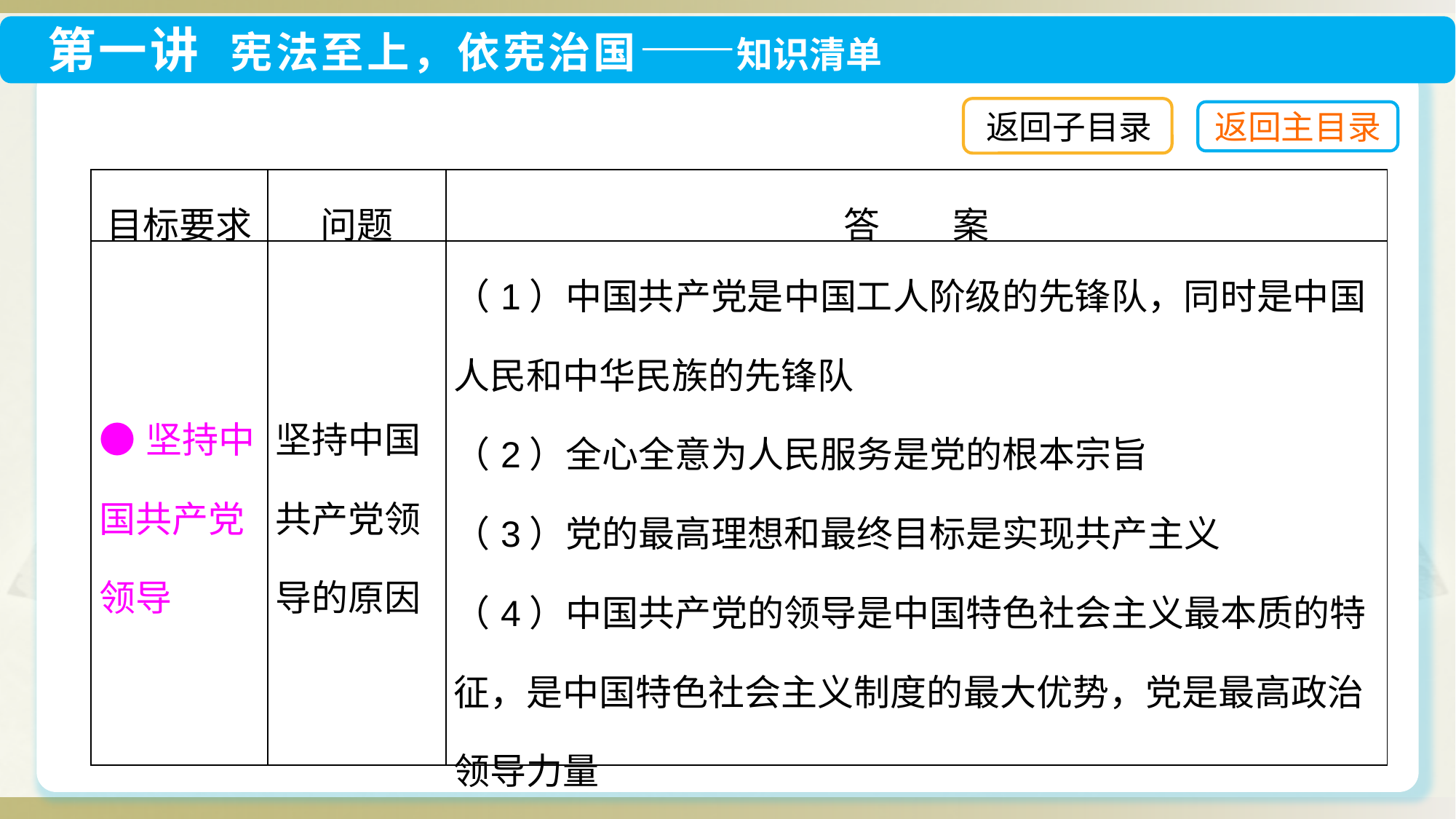

返回子目录
| 目标要求 | 问题 | 答　　案 |
| --- | --- | --- |
| ●坚持中国共产党领导 | 坚持中国共产党领导的原因 | （1）中国共产党是中国工人阶级的先锋队，同时是中国人民和中华民族的先锋队 （2）全心全意为人民服务是党的根本宗旨 （3）党的最高理想和最终目标是实现共产主义 （4）中国共产党的领导是中国特色社会主义最本质的特征，是中国特色社会主义制度的最大优势，党是最高政治领导力量 （5）党政军民学，东西南北中，党是领导一切的 |